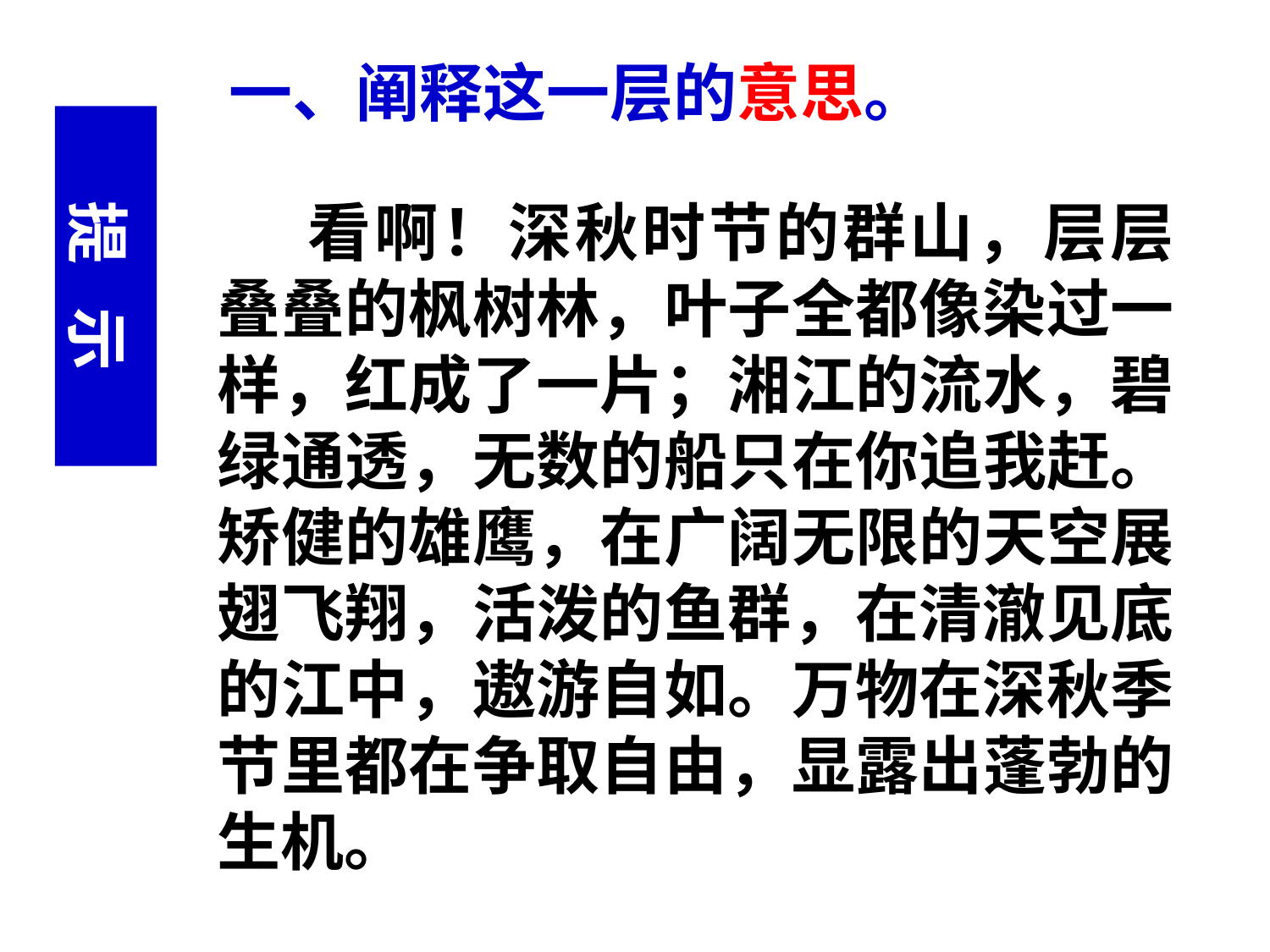

一、阐释这一层的意思。
提   示
    看啊！深秋时节的群山，层层叠叠的枫树林，叶子全都像染过一样，红成了一片；湘江的流水，碧绿通透，无数的船只在你追我赶。矫健的雄鹰，在广阔无限的天空展翅飞翔，活泼的鱼群，在清澈见底的江中，遨游自如。万物在深秋季节里都在争取自由，显露出蓬勃的生机。
22